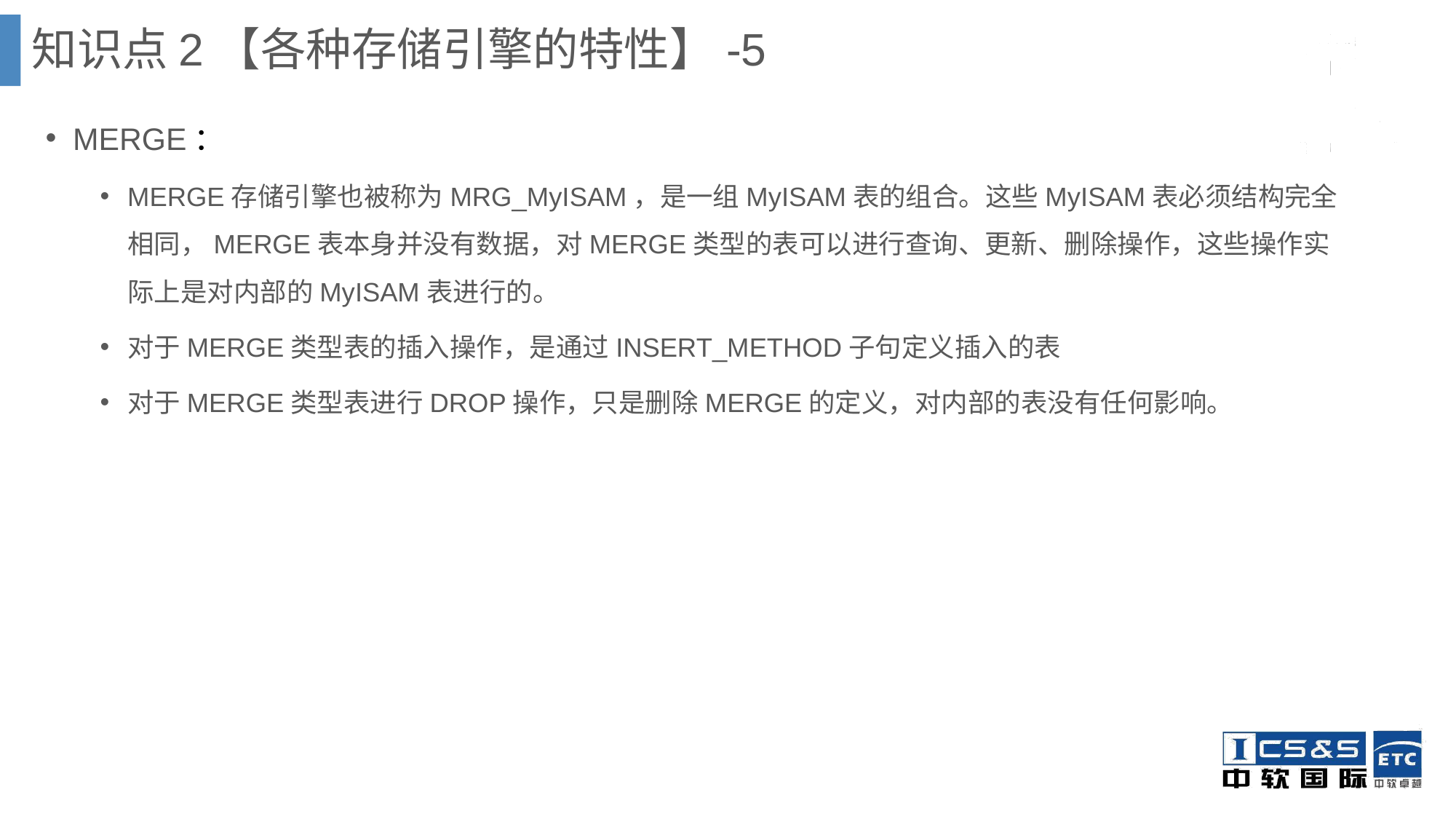

知识点2【各种存储引擎的特性】-5
MERGE：
MERGE存储引擎也被称为MRG_MyISAM，是一组MyISAM表的组合。这些MyISAM表必须结构完全相同，MERGE表本身并没有数据，对MERGE类型的表可以进行查询、更新、删除操作，这些操作实际上是对内部的MyISAM表进行的。
对于MERGE类型表的插入操作，是通过INSERT_METHOD子句定义插入的表
对于MERGE类型表进行DROP操作，只是删除MERGE的定义，对内部的表没有任何影响。